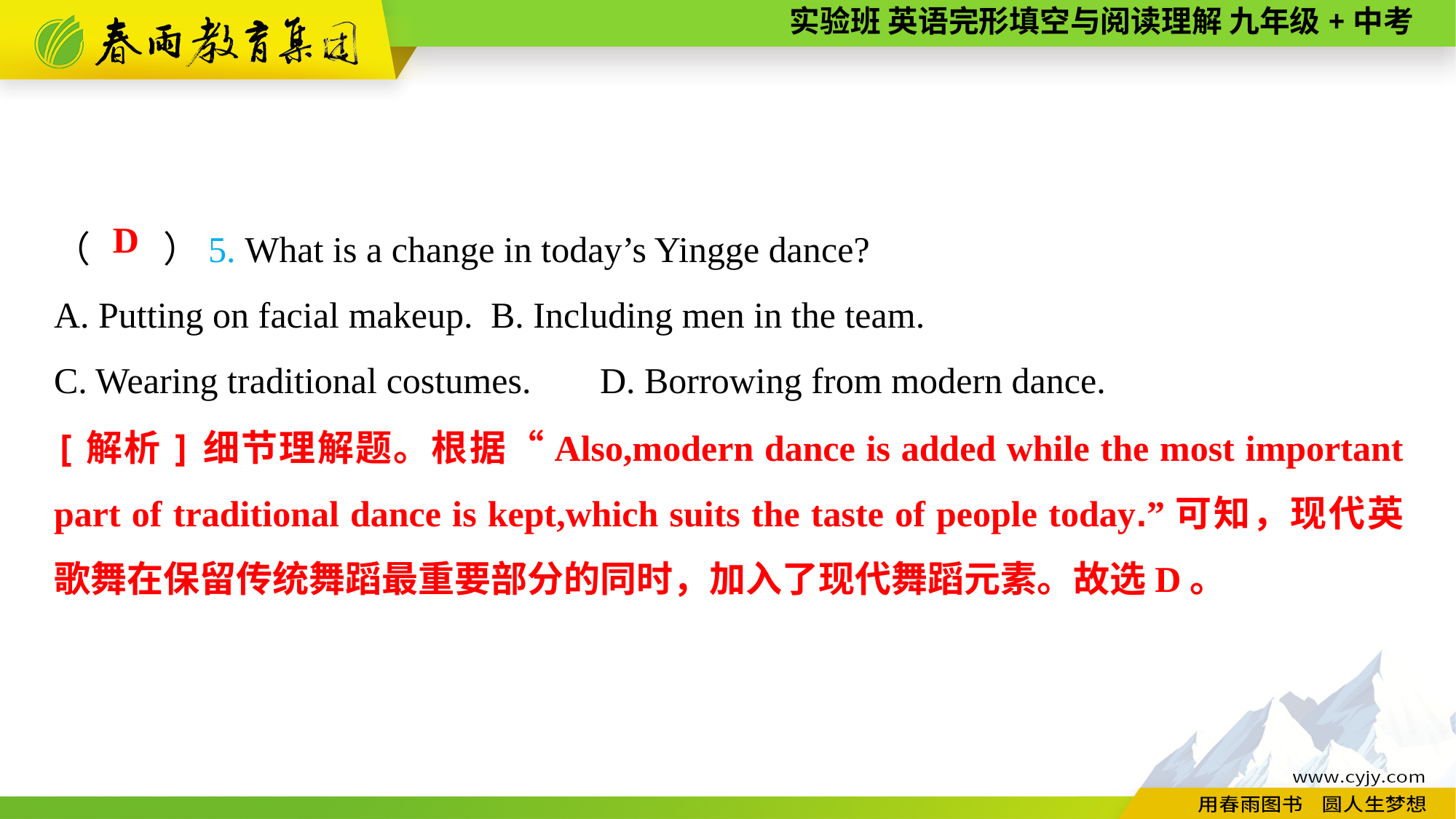

（　　）5. What is a change in today’s Yingge dance?
A. Putting on facial makeup.	B. Including men in the team.
C. Wearing traditional costumes.	D. Borrowing from modern dance.
D
[解析]细节理解题。根据“Also,modern dance is added while the most important part of traditional dance is kept,which suits the taste of people today.”可知，现代英歌舞在保留传统舞蹈最重要部分的同时，加入了现代舞蹈元素。故选D。